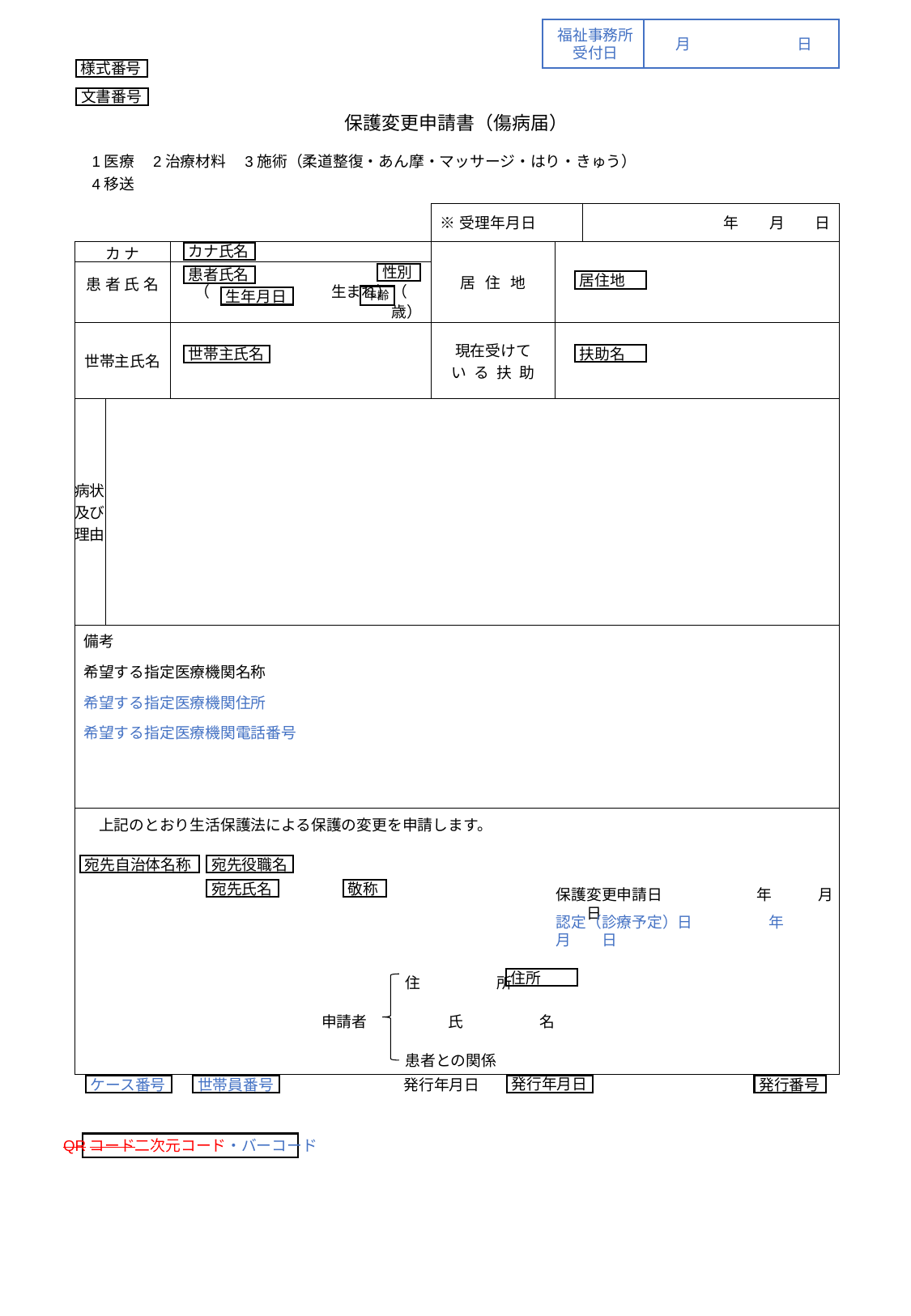

福祉事務所
受付日
月	日
様式番号
文書番号
保護変更申請書（傷病届）
1医療　2治療材料　3施術（柔道整復・あん摩・マッサージ・はり・きゅう）
4移送
|  |  |  | ※受理年月日 |  | 年　　月　　日 |
| --- | --- | --- | --- | --- | --- |
| カナ |  |  | 居住地 |  |  |
| 患者氏名 |  | （　　　　　　　　生まれ）（　　　　歳） |  |  |  |
| 世帯主氏名 |  |  | 現在受けて いる扶助 |  |  |
| 病状及び理由 |  |  |  |  |  |
| 備考 希望する指定医療機関名称 希望する指定医療機関住所 希望する指定医療機関電話番号 |  |  |  |  |  |
| 上記のとおり生活保護法による保護の変更を申請します。   住　　　　　所 申請者 氏　　　　　名 患者との関係 |  |  |  |  |  |
カナ氏名
性別
患者氏名
居住地
年齢
生年月日
扶助名
世帯主氏名
宛先自治体名称
宛先役職名
宛先氏名
敬称
保護変更申請日　　　　　　 年　　　月　　日
認定（診療予定）日　　　　　年　　　月　　日
住所

発行年月日
ケース番号
世帯員番号
発行年月日
発行番号
QRコード二次元コード・バーコード